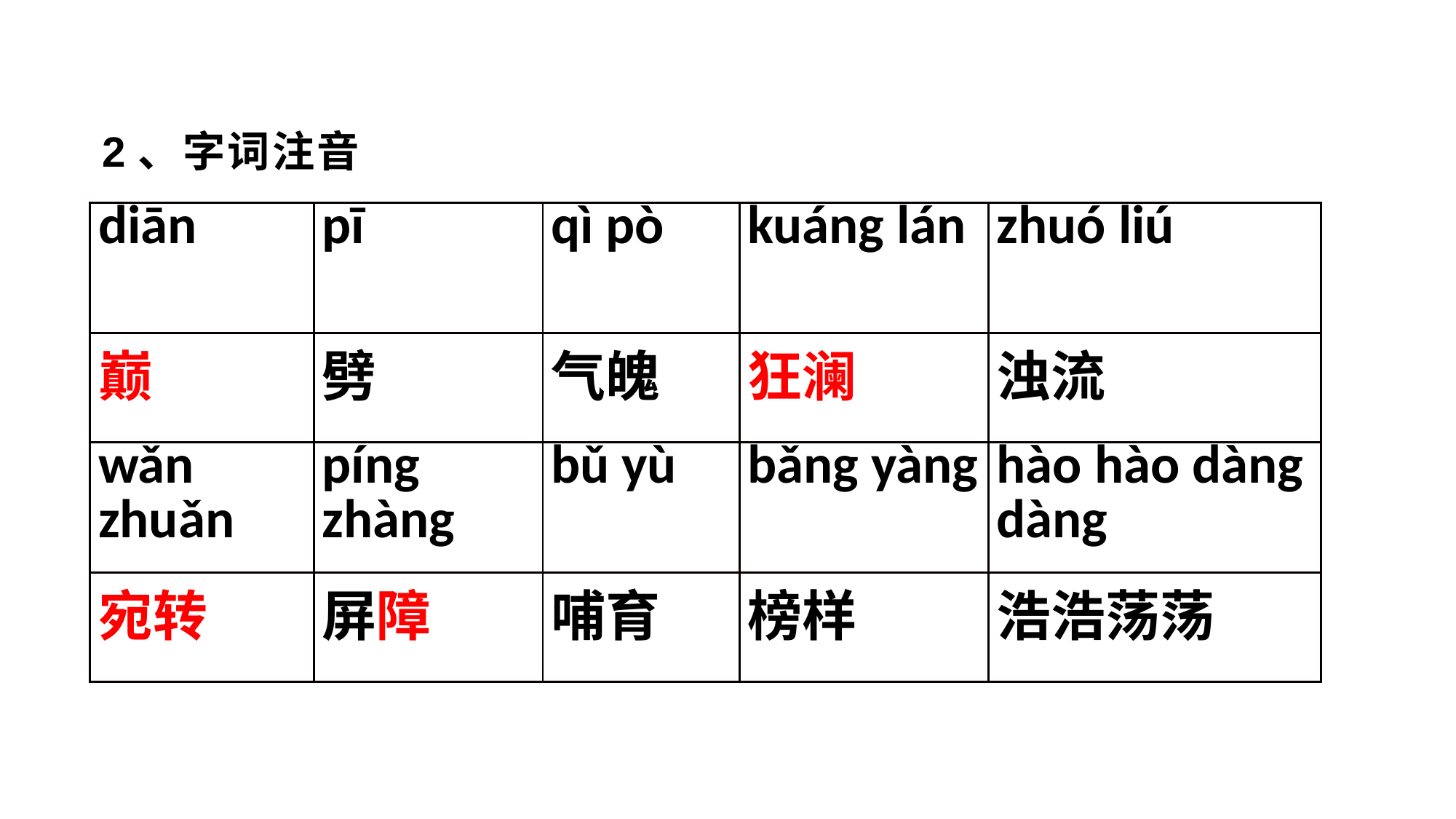

2、字词注音

| diān | pī | qì pò | kuáng lán | zhuó liú |
| --- | --- | --- | --- | --- |
| 巅 | 劈 | 气魄 | 狂澜 | 浊流 |
| wǎn zhuǎn | píng zhàng | bǔ yù | bǎng yàng | hào hào dàng dàng |
| 宛转 | 屏障 | 哺育 | 榜样 | 浩浩荡荡 |